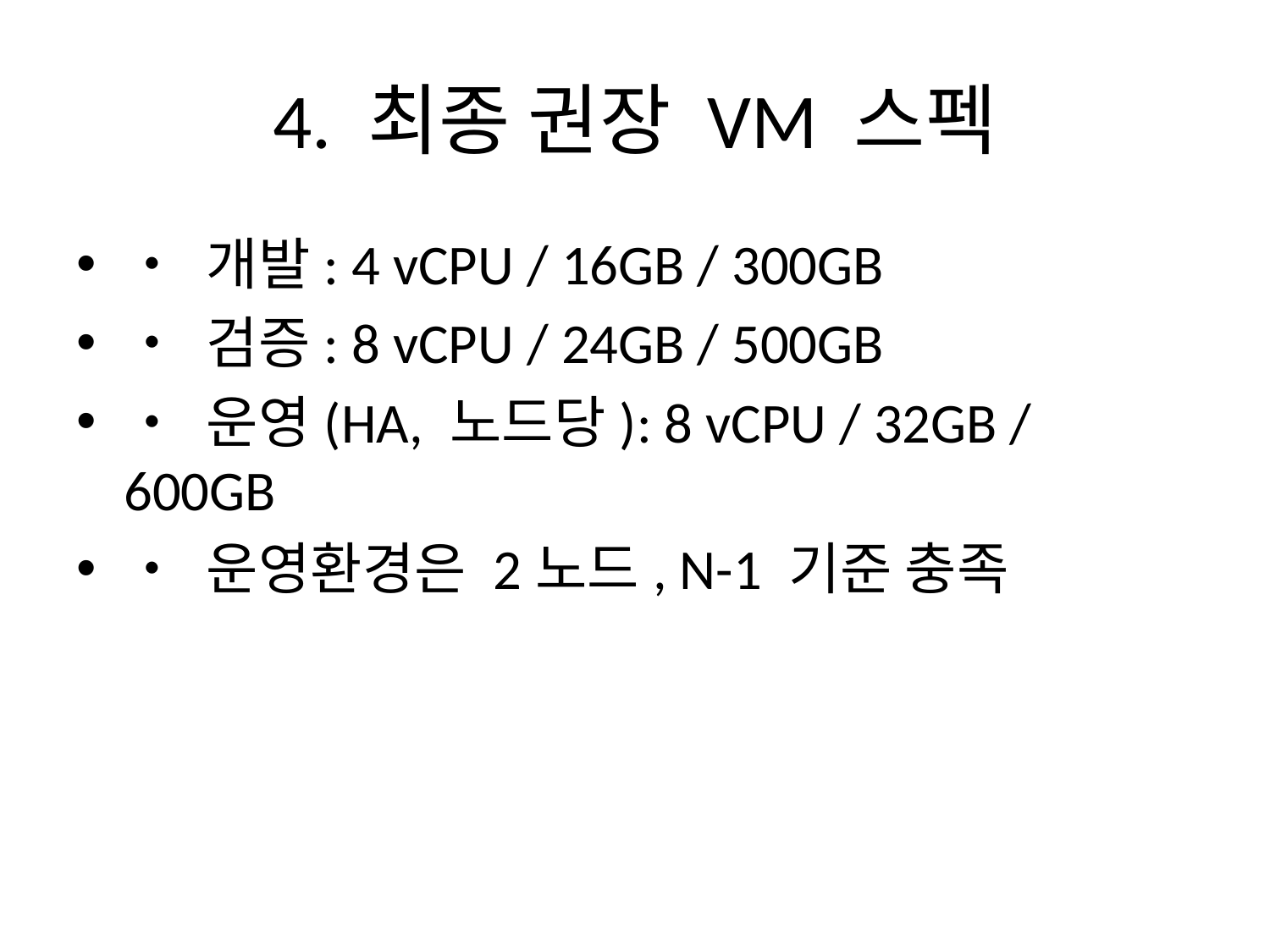

# 4. 최종 권장 VM 스펙
• 개발: 4 vCPU / 16GB / 300GB
• 검증: 8 vCPU / 24GB / 500GB
• 운영(HA, 노드당): 8 vCPU / 32GB / 600GB
• 운영환경은 2노드, N-1 기준 충족